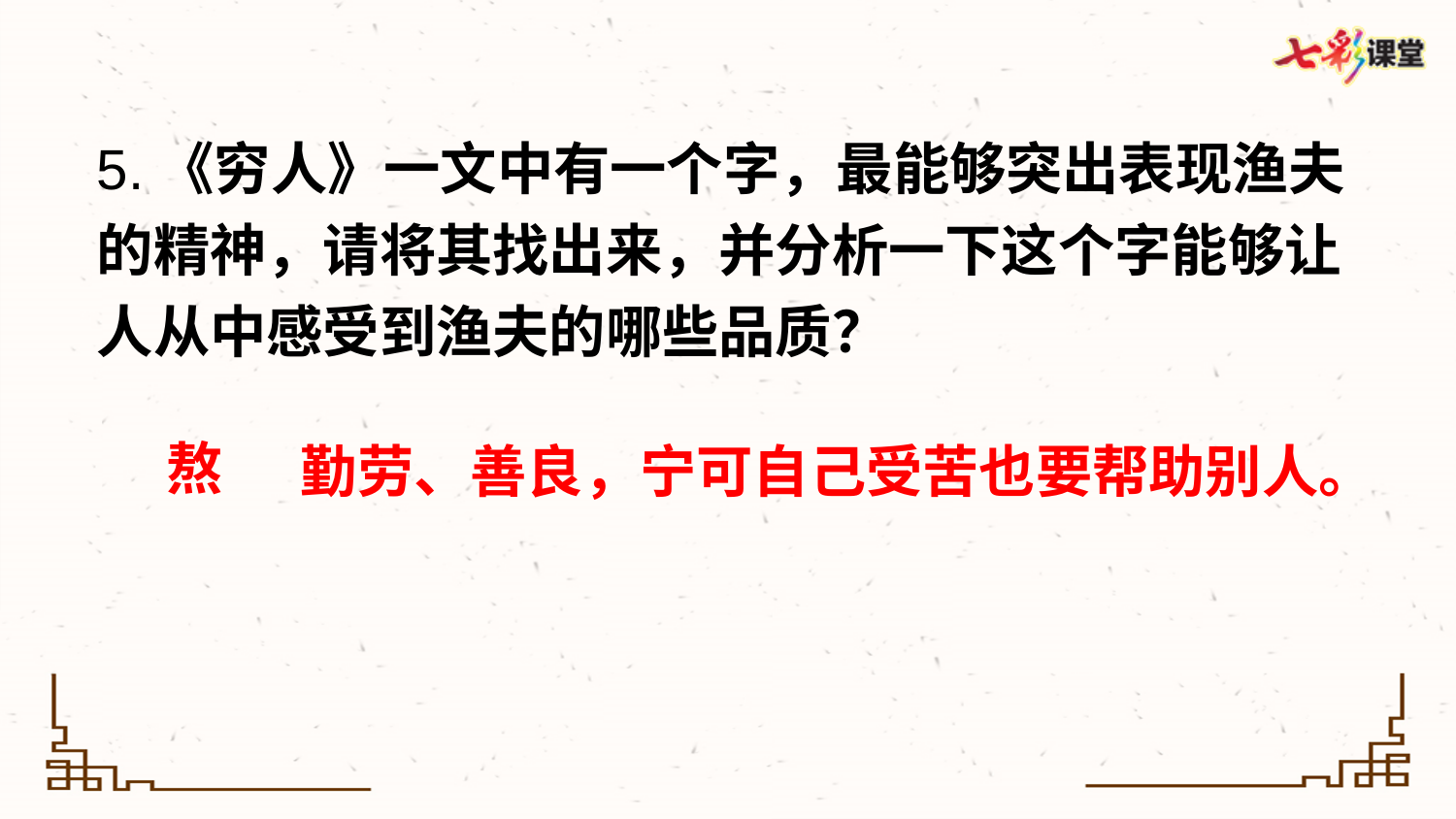

5.《穷人》一文中有一个字，最能够突出表现渔夫的精神，请将其找出来，并分析一下这个字能够让人从中感受到渔夫的哪些品质？
熬
勤劳、善良，宁可自己受苦也要帮助别人。